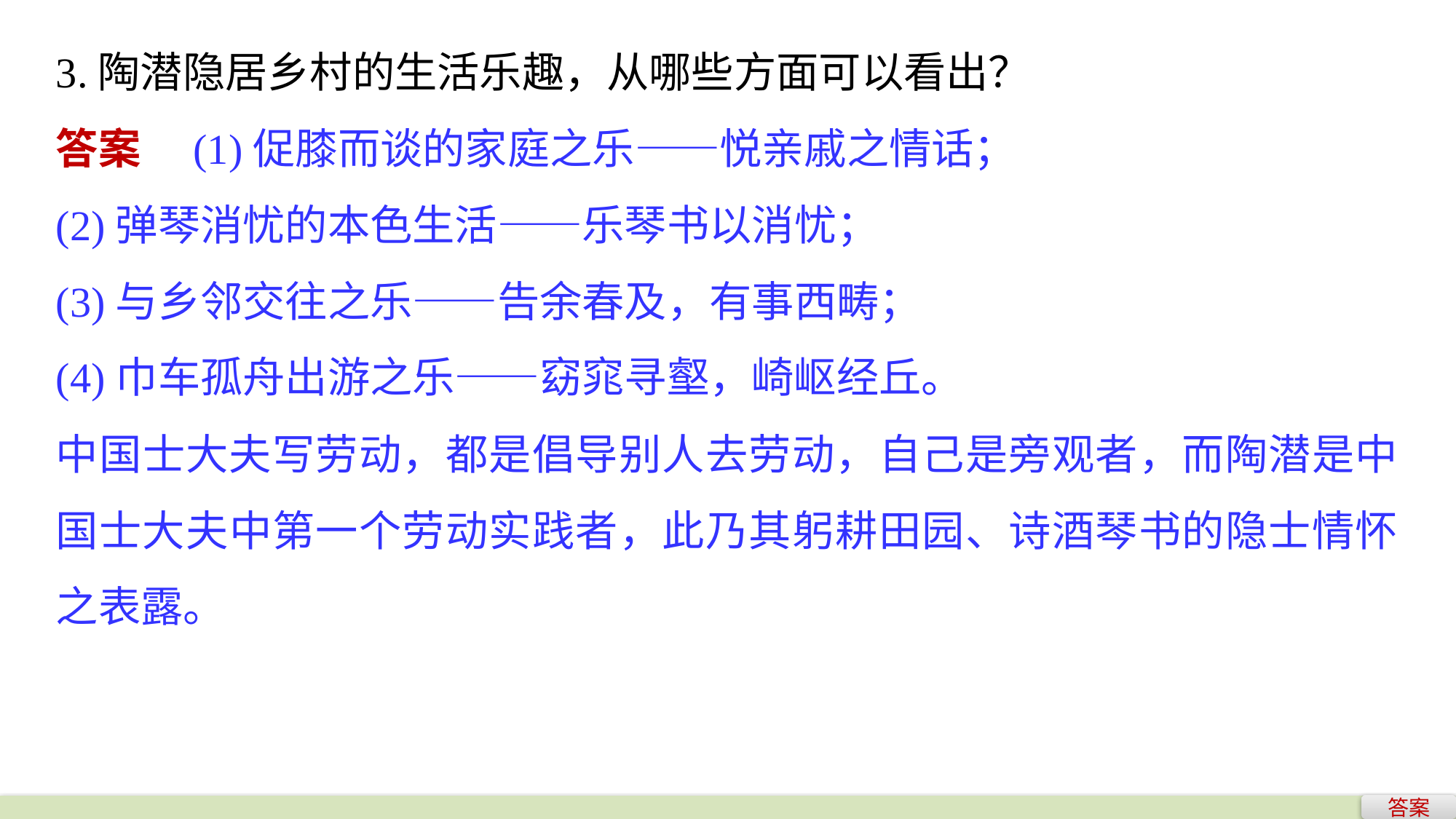

3.陶潜隐居乡村的生活乐趣，从哪些方面可以看出？
答案　(1)促膝而谈的家庭之乐——悦亲戚之情话；
(2)弹琴消忧的本色生活——乐琴书以消忧；
(3)与乡邻交往之乐——告余春及，有事西畴；
(4)巾车孤舟出游之乐——窈窕寻壑，崎岖经丘。
中国士大夫写劳动，都是倡导别人去劳动，自己是旁观者，而陶潜是中国士大夫中第一个劳动实践者，此乃其躬耕田园、诗酒琴书的隐士情怀之表露。
答案